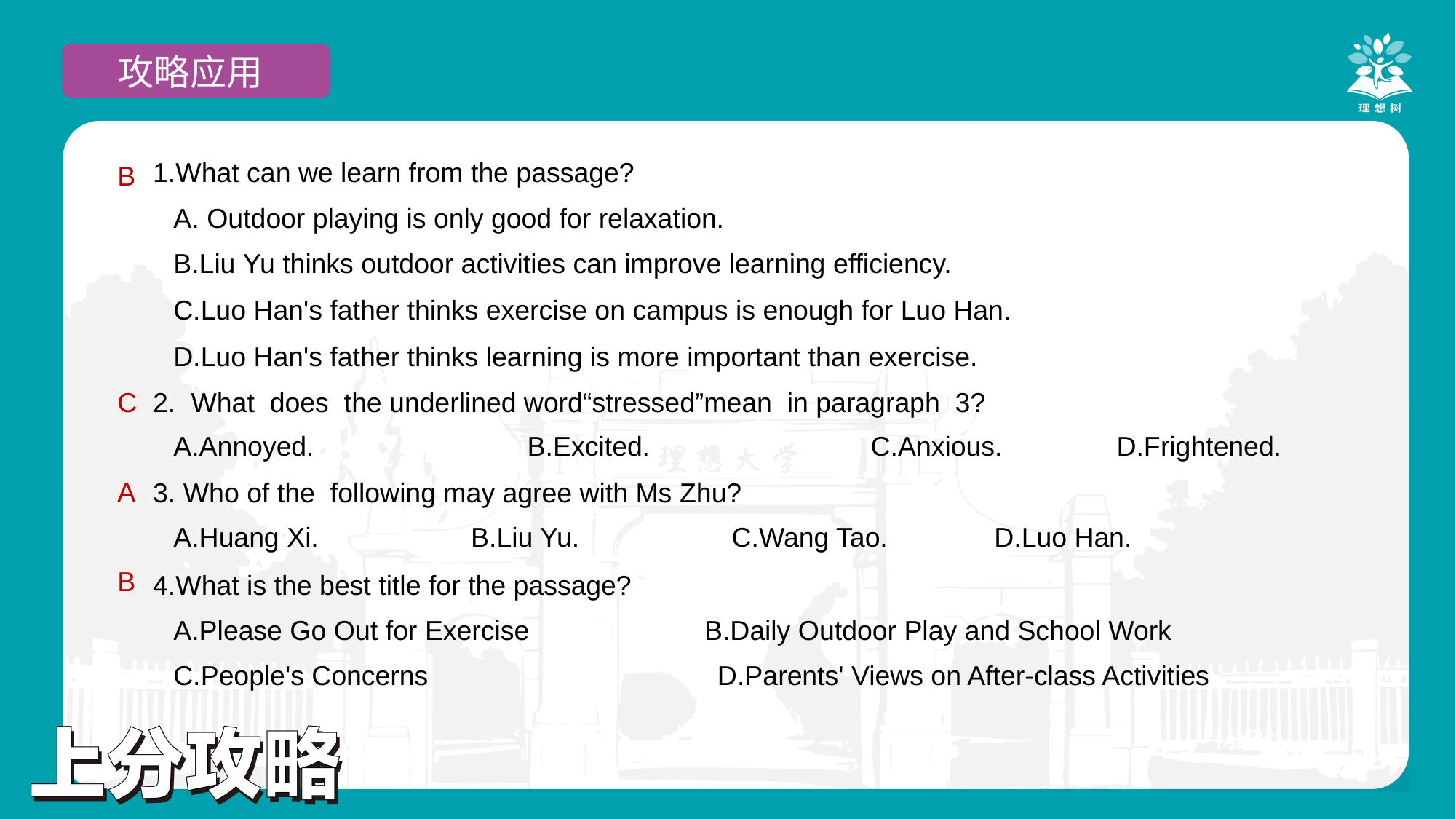

攻略应用
1.What can we learn from the passage?
A. Outdoor playing is only good for relaxation.
B.Liu Yu thinks outdoor activities can improve learning efficiency.
C.Luo Han's father thinks exercise on campus is enough for Luo Han.
D.Luo Han's father thinks learning is more important than exercise.
2.  What  does  the underlined word“stressed”mean  in paragraph  3?
A.Annoyed.                            B.Excited.                             C.Anxious.               D.Frightened.
3. Who of the  following may agree with Ms Zhu?
A.Huang Xi.                    B.Liu Yu.                    C.Wang Tao.              D.Luo Han.
4.What is the best title for the passage?
A.Please Go Out for Exercise                       B.Daily Outdoor Play and School Work
C.People's Concerns                                      D.Parents' Views on After-class Activities
B
C
A
B